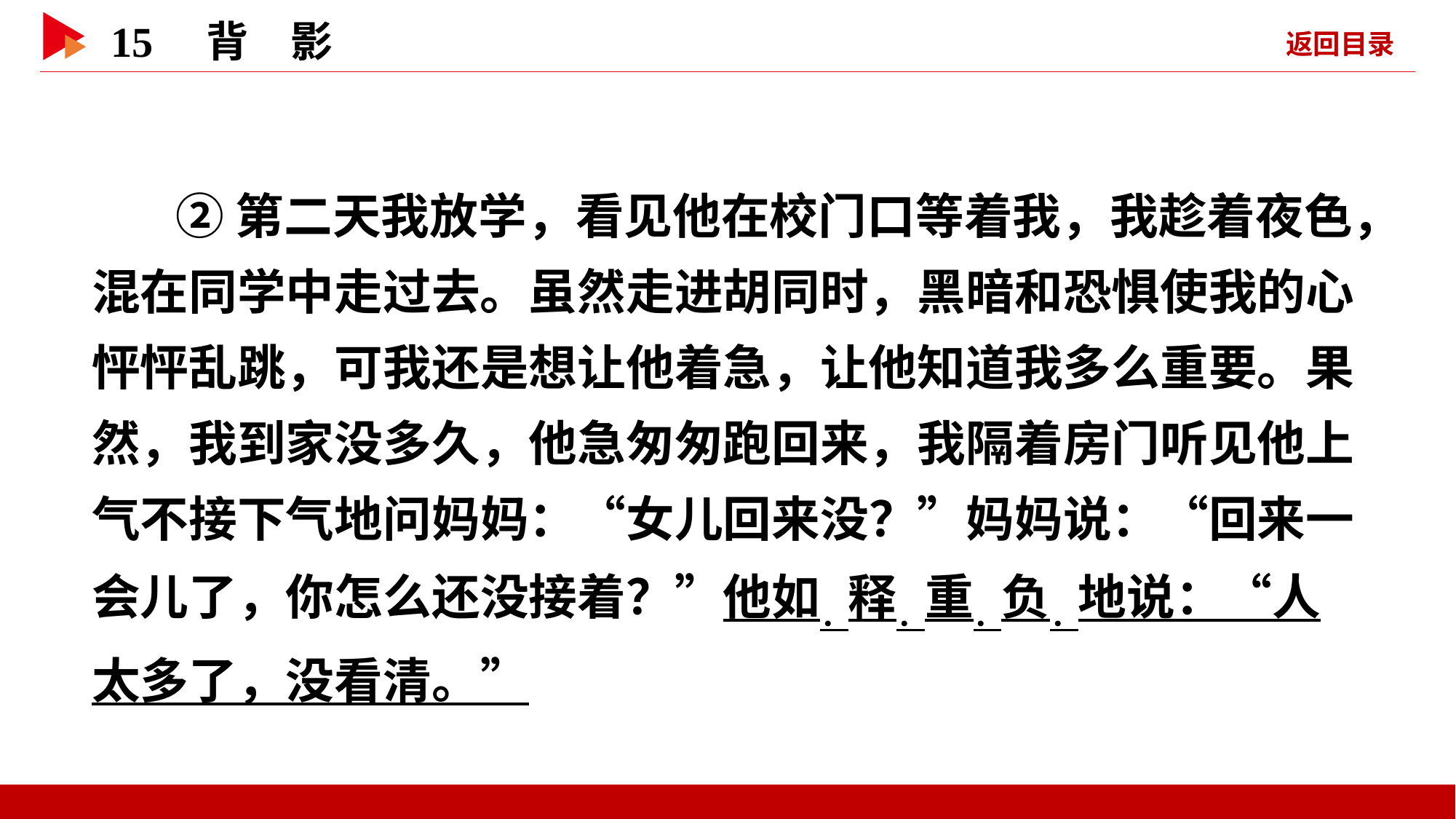

②第二天我放学，看见他在校门口等着我，我趁着夜色，混在同学中走过去。虽然走进胡同时，黑暗和恐惧使我的心怦怦乱跳，可我还是想让他着急，让他知道我多么重要。果然，我到家没多久，他急匆匆跑回来，我隔着房门听见他上气不接下气地问妈妈：“女儿回来没？”妈妈说：“回来一会儿了，你怎么还没接着？”他如．释．重．负．地说：“人太多了，没看清。”